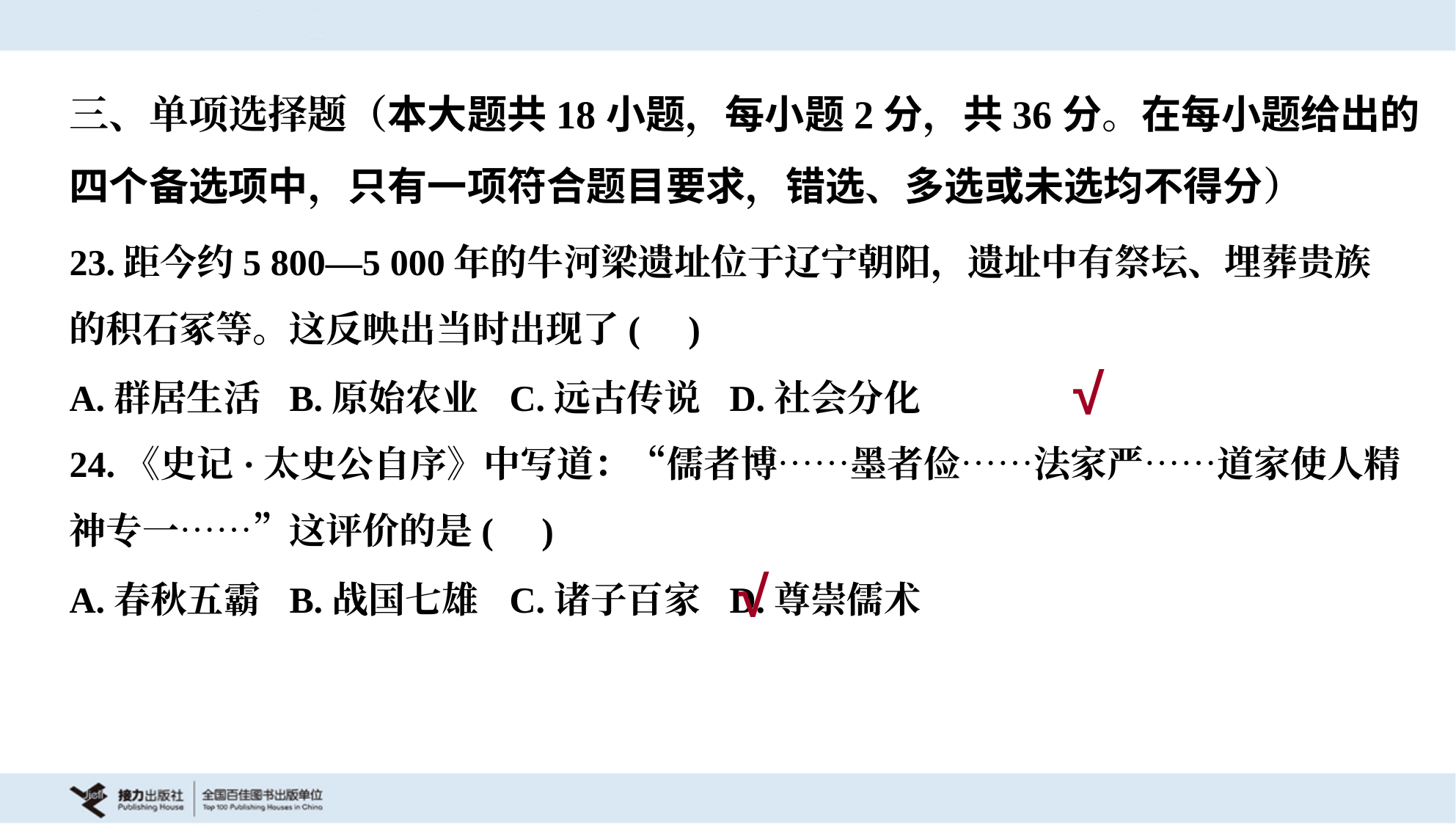

三、单项选择题（本大题共18小题，每小题2分，共36分。在每小题给出的
四个备选项中，只有一项符合题目要求，错选、多选或未选均不得分）
23.距今约5 800—5 000年的牛河梁遗址位于辽宁朝阳，遗址中有祭坛、埋葬贵族
的积石冢等。这反映出当时出现了(     )
A.群居生活	B.原始农业	C.远古传说	D.社会分化
√
24.《史记·太史公自序》中写道：“儒者博……墨者俭……法家严……道家使人精
神专一……”这评价的是(     )
A.春秋五霸	B.战国七雄	C.诸子百家	D.尊崇儒术
√